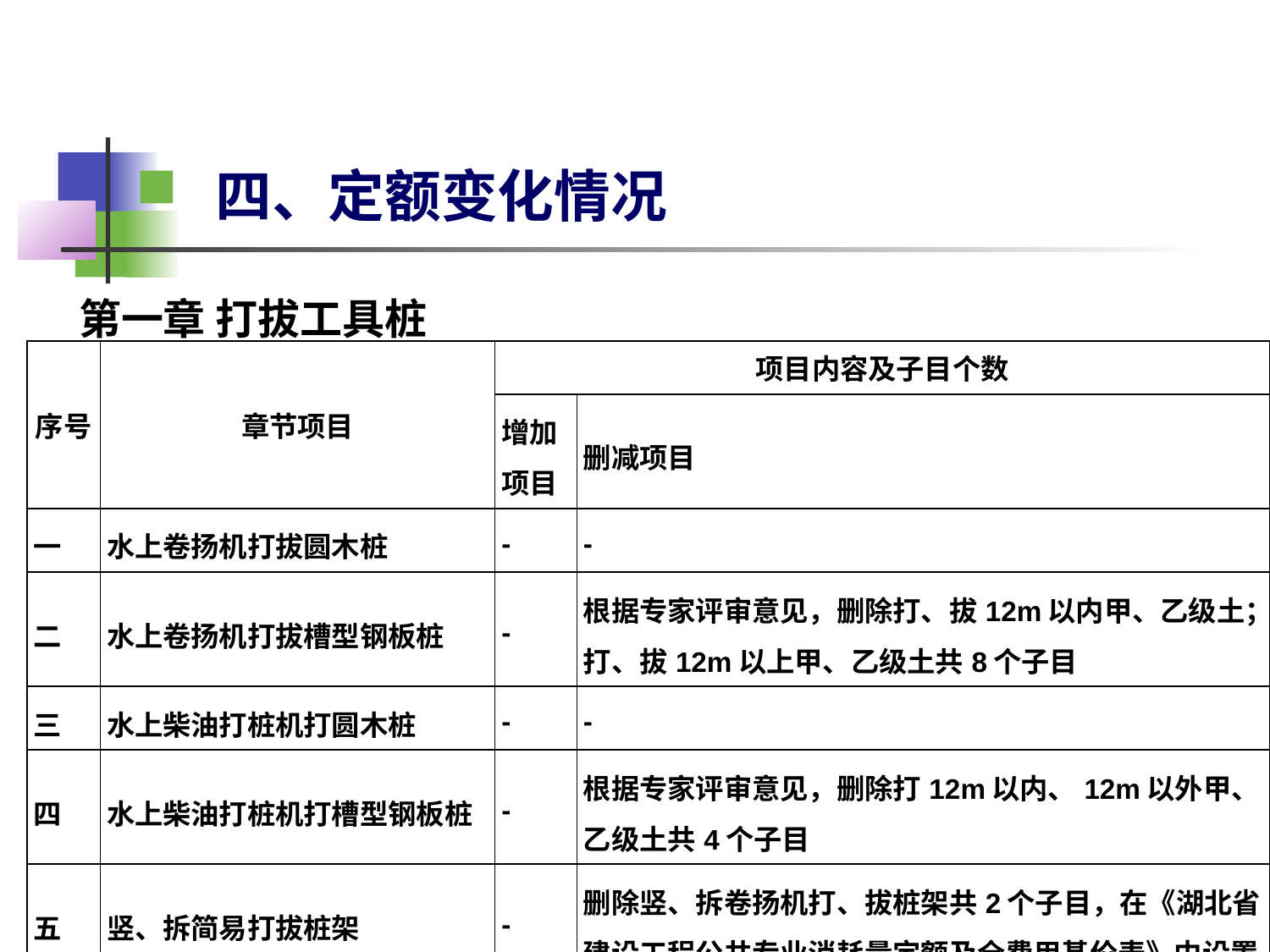

四、定额变化情况
    第一章 打拔工具桩

| 序号 | 章节项目 | 项目内容及子目个数 |  |
| --- | --- | --- | --- |
|  |  | 增加项目 | 删减项目 |
| 一 | 水上卷扬机打拔圆木桩 | - | - |
| 二 | 水上卷扬机打拔槽型钢板桩 | - | 根据专家评审意见，删除打、拔12m以内甲、乙级土；打、拔12m以上甲、乙级土共8个子目 |
| 三 | 水上柴油打桩机打圆木桩 | - | - |
| 四 | 水上柴油打桩机打槽型钢板桩 | - | 根据专家评审意见，删除打12m以内、12m以外甲、乙级土共4个子目 |
| 五 | 竖、拆简易打拔桩架 | - | 删除竖、拆卷扬机打、拔桩架共2个子目，在《湖北省建设工程公共专业消耗量定额及全费用基价表》中设置 |